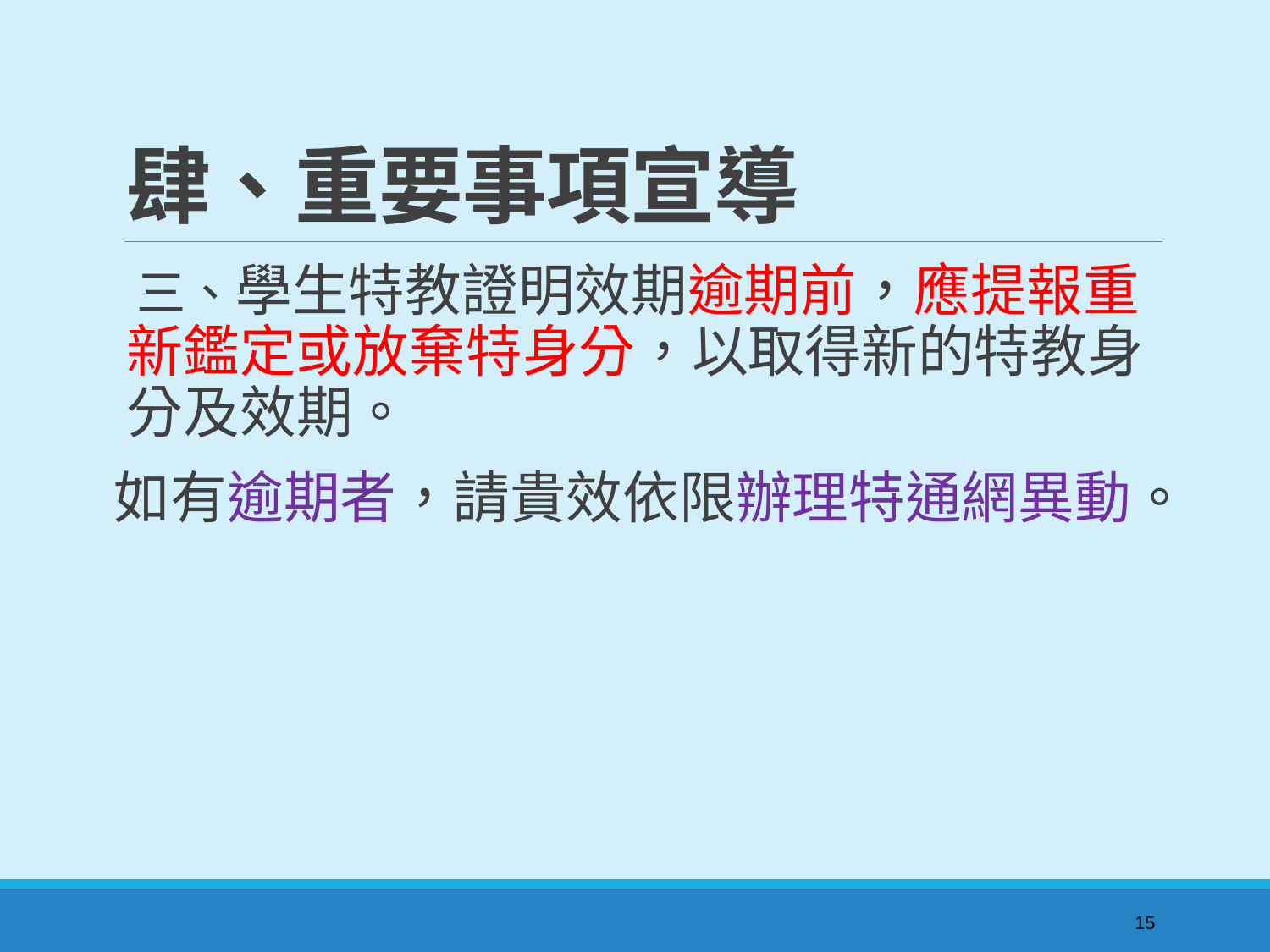

# 肆、重要事項宣導
 三、學生特教證明效期逾期前，應提報重新鑑定或放棄特身分，以取得新的特教身分及效期。
如有逾期者，請貴效依限辦理特通網異動。
15